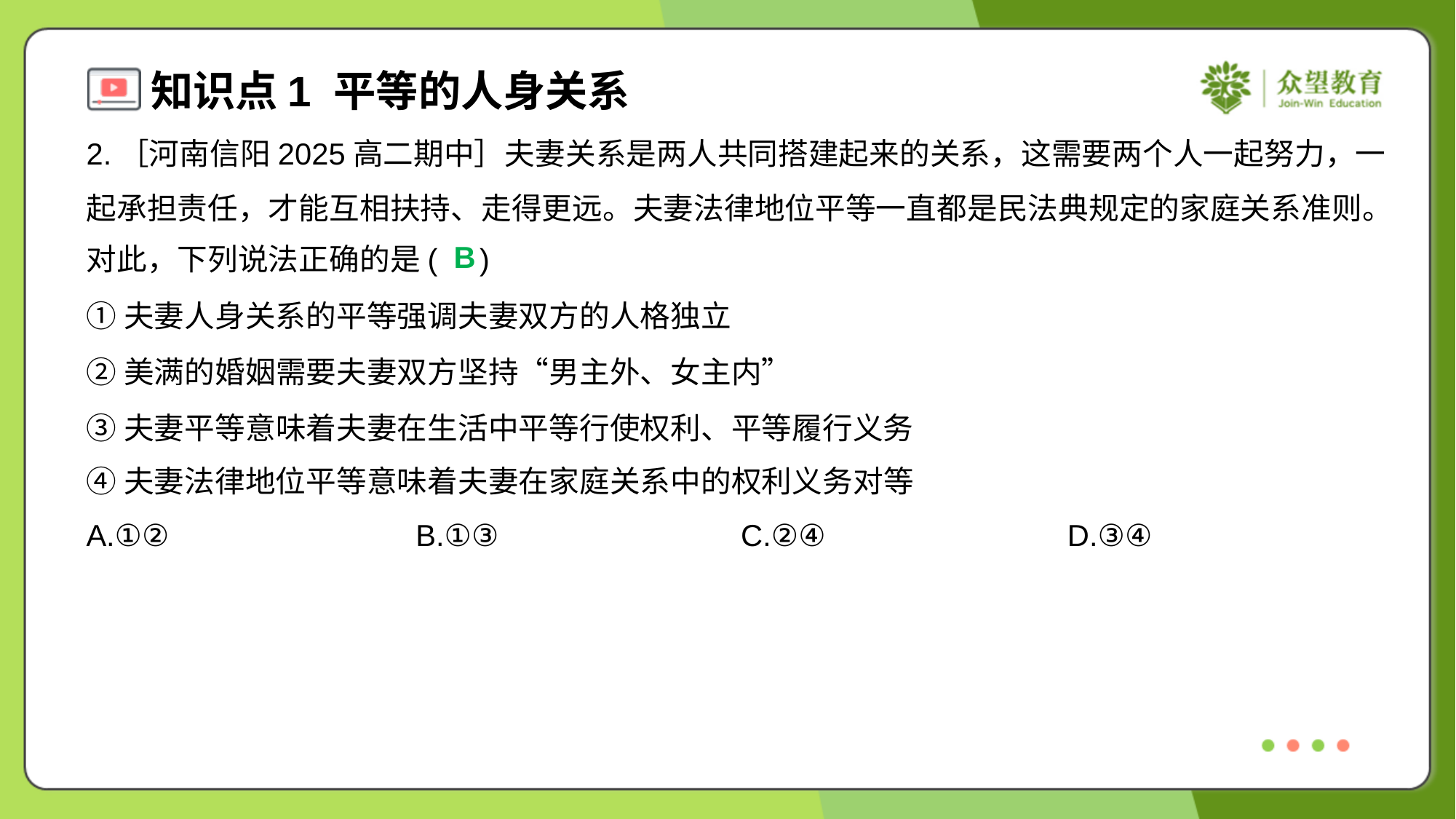

2.［河南信阳2025高二期中］夫妻关系是两人共同搭建起来的关系，这需要两个人一起努力，一
起承担责任，才能互相扶持、走得更远。夫妻法律地位平等一直都是民法典规定的家庭关系准则。
对此，下列说法正确的是(     )
B
①夫妻人身关系的平等强调夫妻双方的人格独立
②美满的婚姻需要夫妻双方坚持“男主外、女主内”
③夫妻平等意味着夫妻在生活中平等行使权利、平等履行义务
④夫妻法律地位平等意味着夫妻在家庭关系中的权利义务对等
A.①②	B.①③	C.②④	D.③④